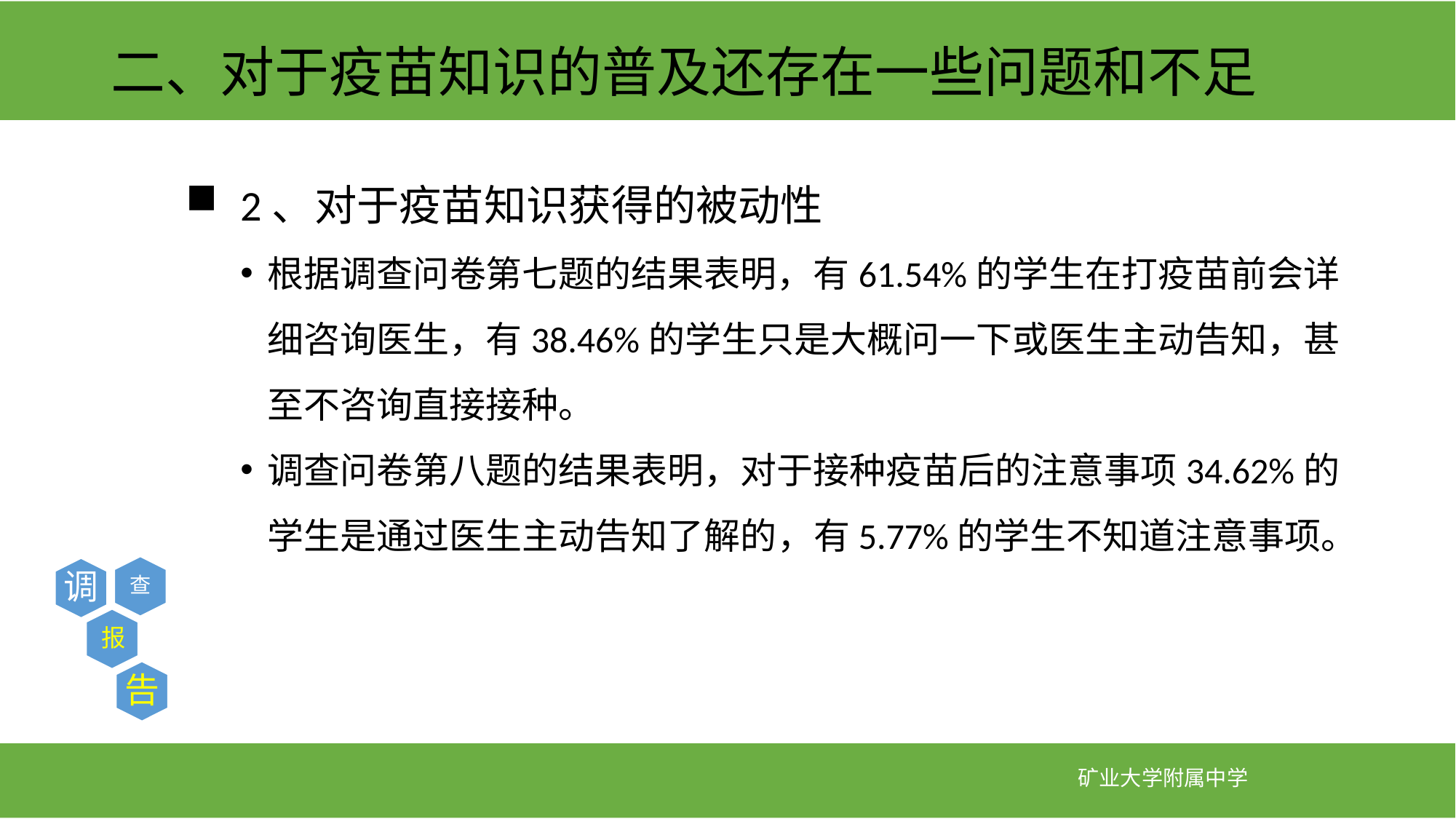

# 二、对于疫苗知识的普及还存在一些问题和不足
2、对于疫苗知识获得的被动性
根据调查问卷第七题的结果表明，有61.54%的学生在打疫苗前会详细咨询医生，有38.46%的学生只是大概问一下或医生主动告知，甚至不咨询直接接种。
调查问卷第八题的结果表明，对于接种疫苗后的注意事项34.62%的学生是通过医生主动告知了解的，有5.77%的学生不知道注意事项。